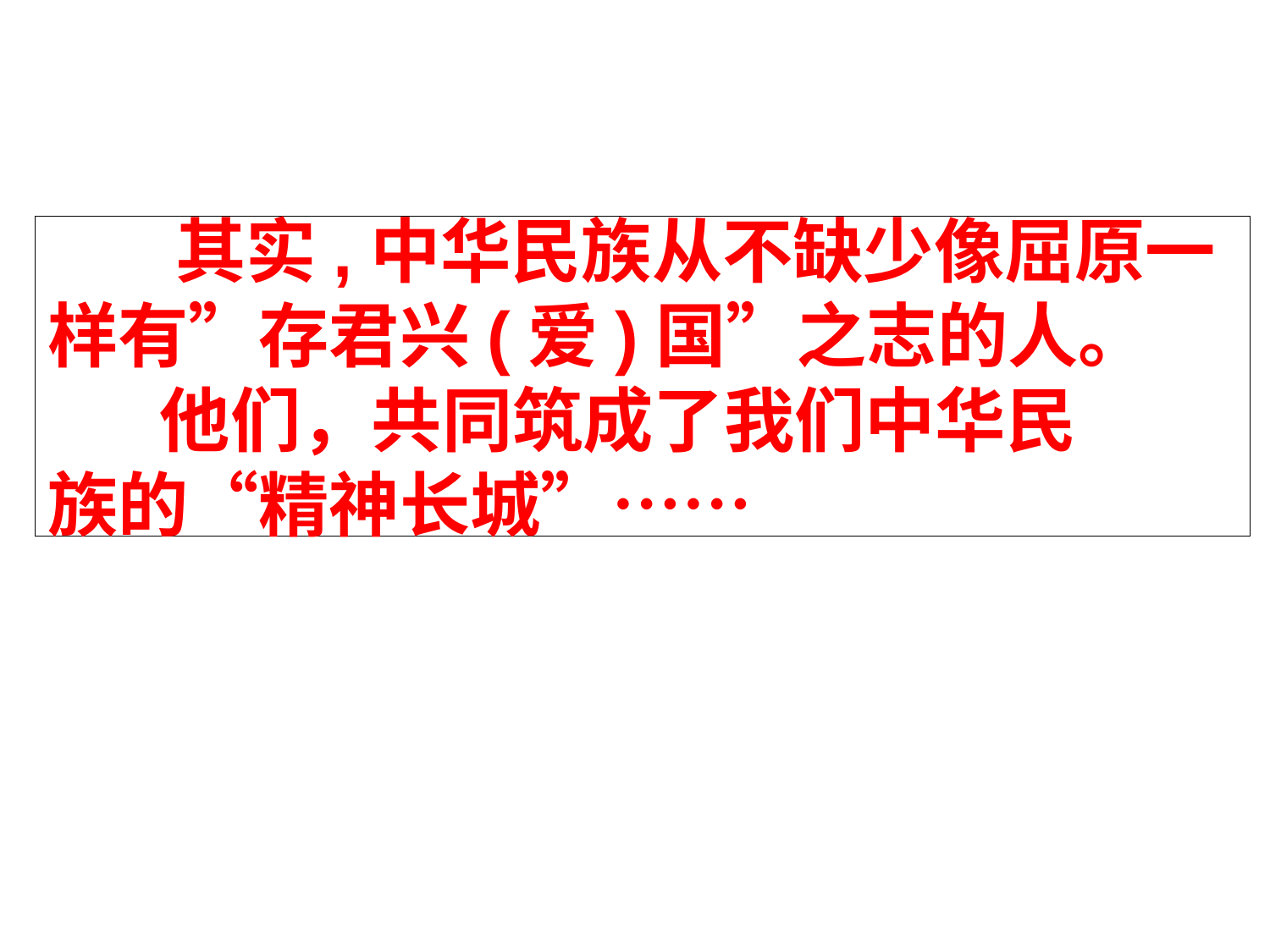

其实,中华民族从不缺少像屈原一样有”存君兴(爱)国”之志的人。
       他们，共同筑成了我们中华民
族的“精神长城”……